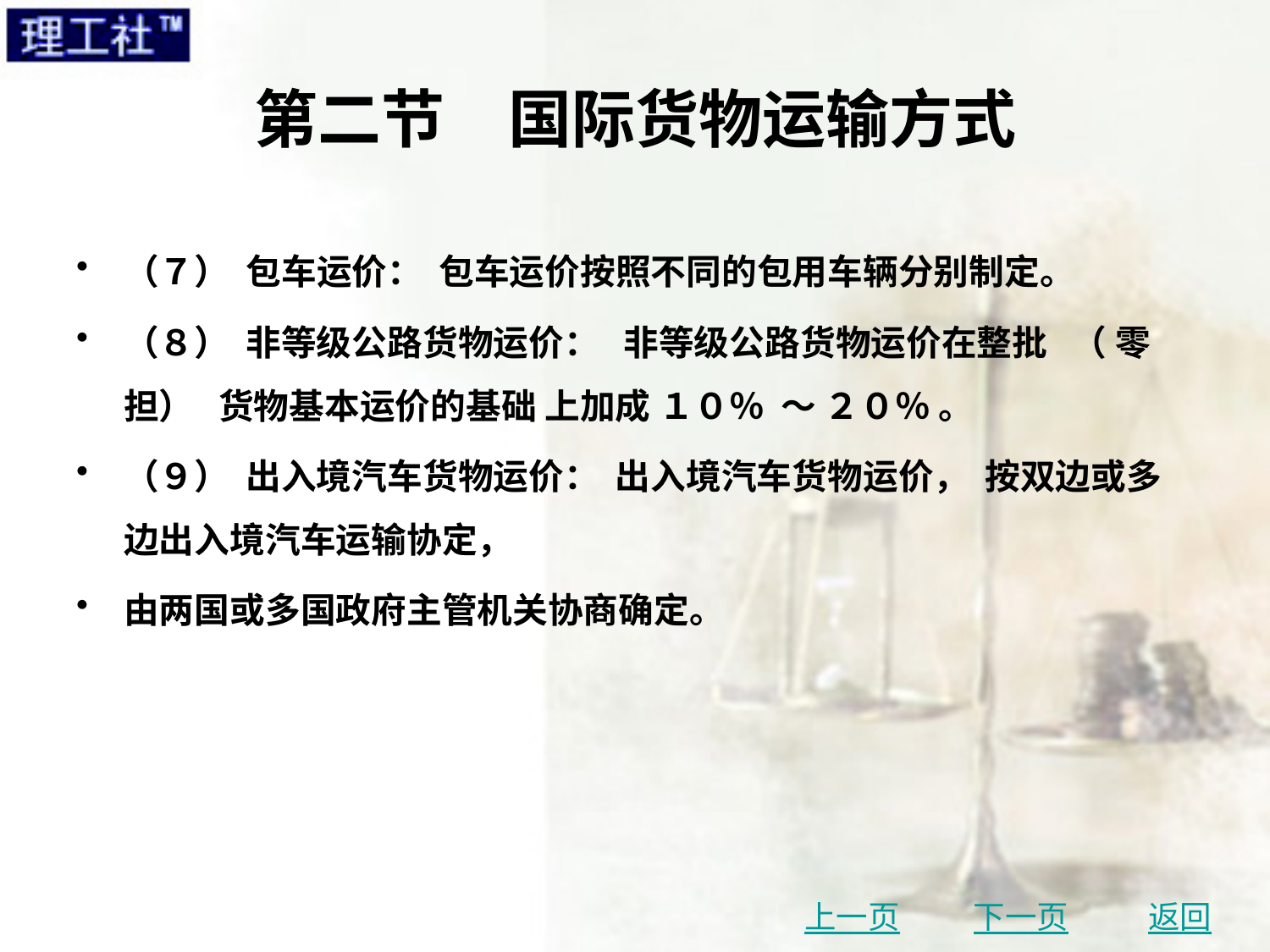

# 第二节　国际货物运输方式
（７）  包车运价：  包车运价按照不同的包用车辆分别制定。
（８）  非等级公路货物运价：   非等级公路货物运价在整批   （ 零担）   货物基本运价的基础 上加成 １０％  ～ ２０％ 。
（９）  出入境汽车货物运价：  出入境汽车货物运价，  按双边或多边出入境汽车运输协定，
由两国或多国政府主管机关协商确定。

上一页
下一页
返回